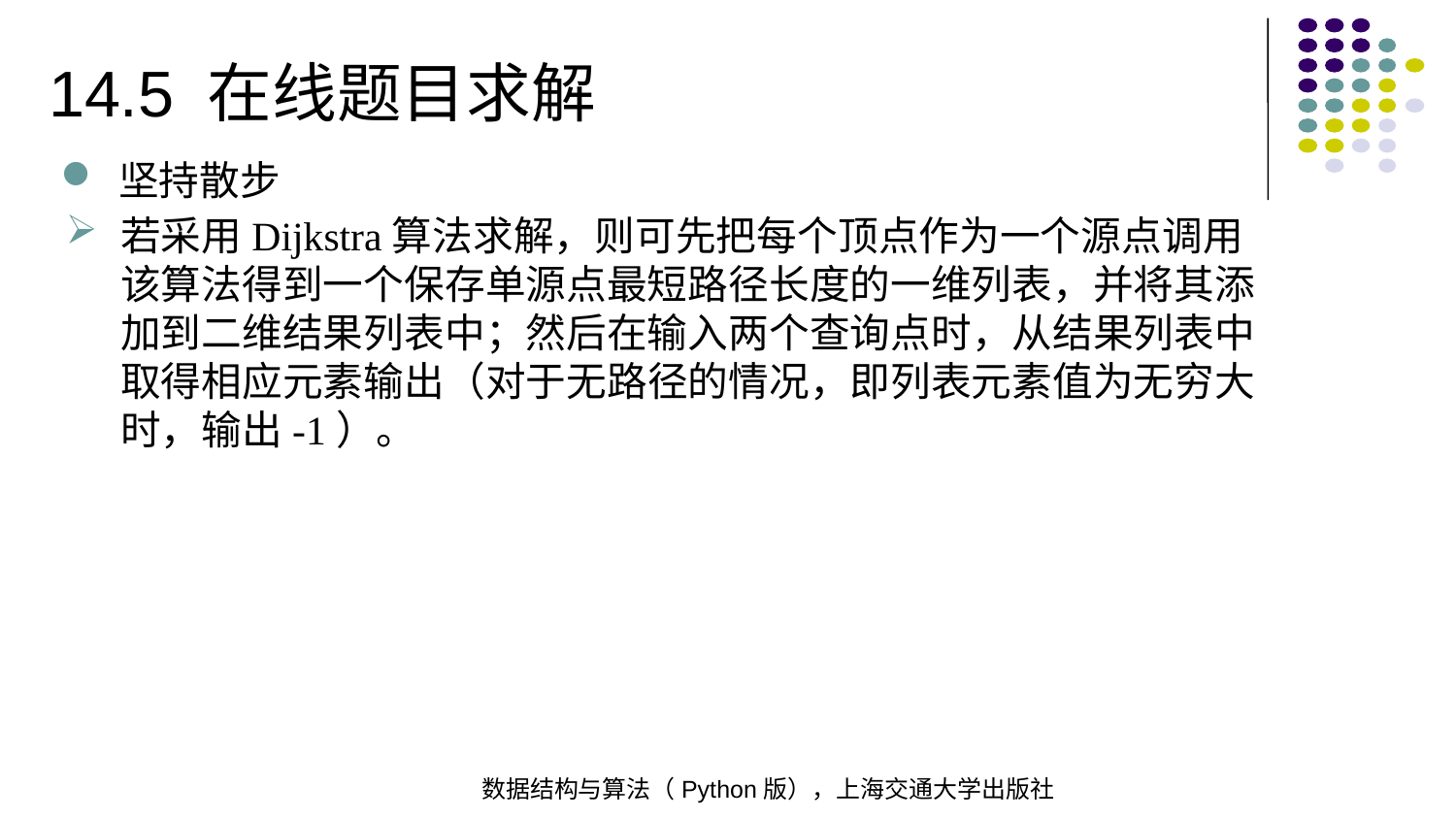

14.5 在线题目求解
坚持散步
若采用Dijkstra算法求解，则可先把每个顶点作为一个源点调用该算法得到一个保存单源点最短路径长度的一维列表，并将其添加到二维结果列表中；然后在输入两个查询点时，从结果列表中取得相应元素输出（对于无路径的情况，即列表元素值为无穷大时，输出-1）。